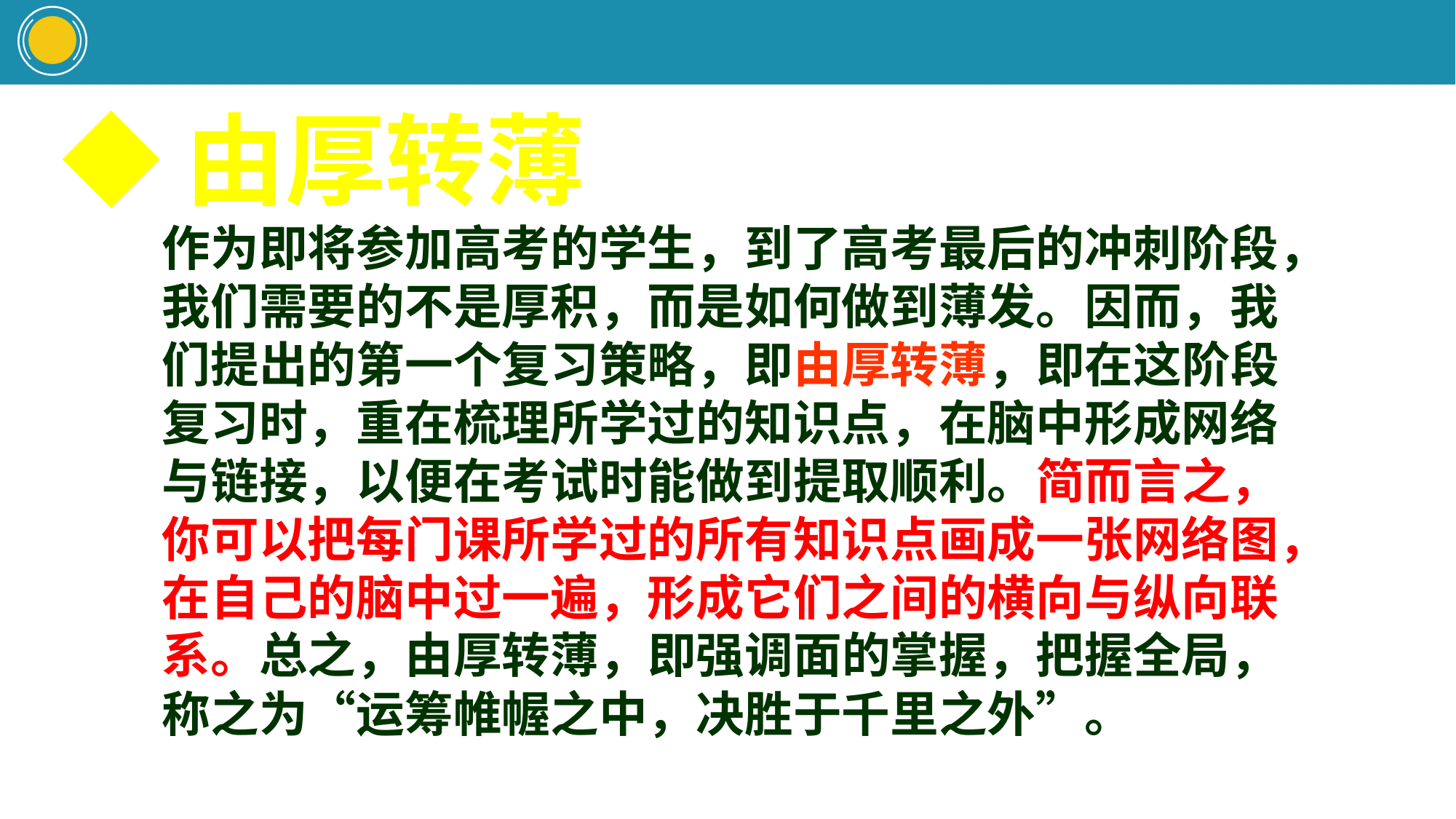

◆由厚转薄
作为即将参加高考的学生，到了高考最后的冲刺阶段，我们需要的不是厚积，而是如何做到薄发。因而，我们提出的第一个复习策略，即由厚转薄，即在这阶段复习时，重在梳理所学过的知识点，在脑中形成网络与链接，以便在考试时能做到提取顺利。简而言之，你可以把每门课所学过的所有知识点画成一张网络图，在自己的脑中过一遍，形成它们之间的横向与纵向联系。总之，由厚转薄，即强调面的掌握，把握全局，称之为“运筹帷幄之中，决胜于千里之外”。